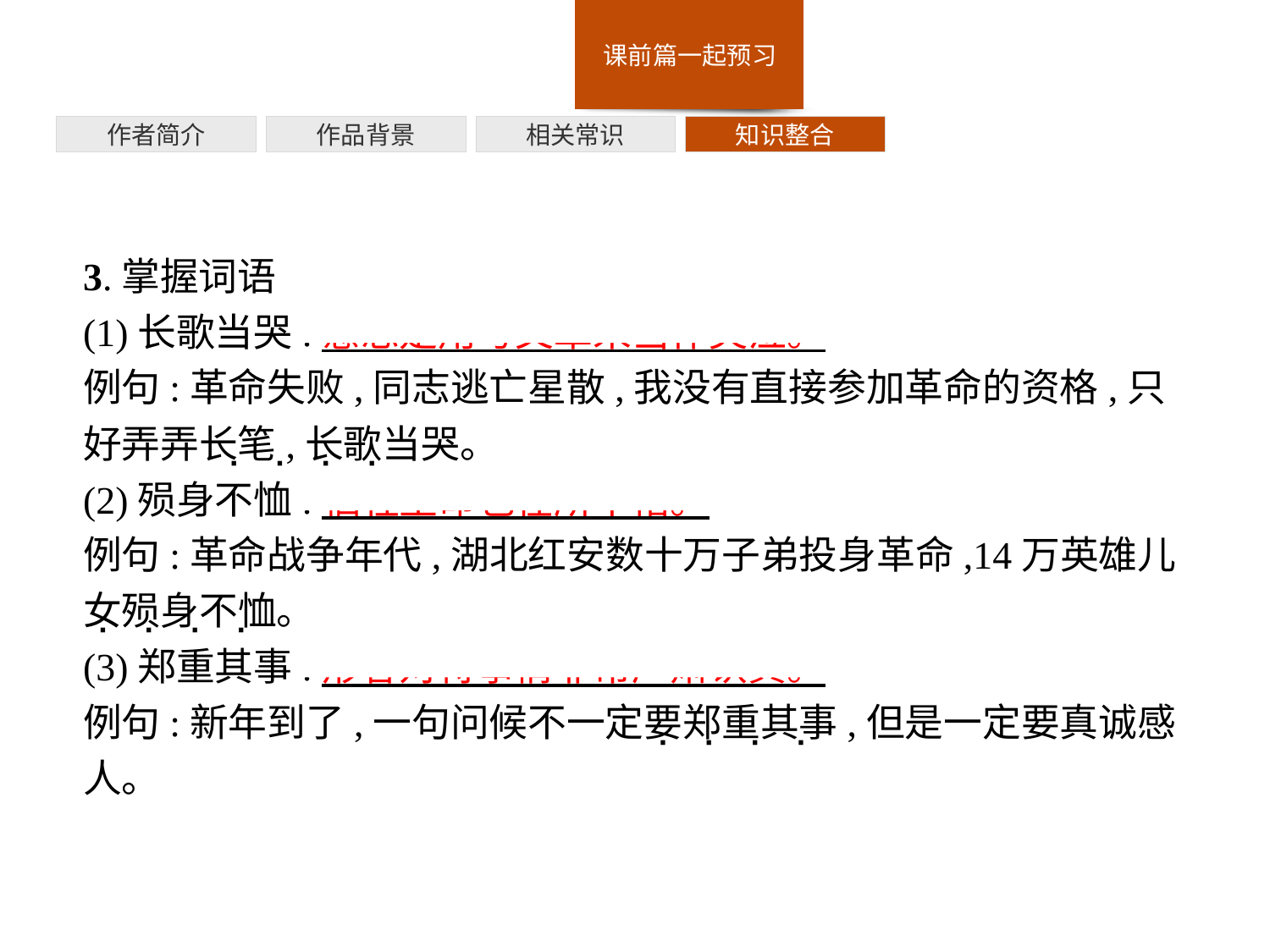

作者简介
作品背景
相关常识
知识整合
3.掌握词语
(1)长歌当哭:意思是用写文章来当作哭泣。
例句:革命失败,同志逃亡星散,我没有直接参加革命的资格,只好弄弄长笔,长歌当哭。
(2)殒身不恤:牺牲生命也在所不惜。
例句:革命战争年代,湖北红安数十万子弟投身革命,14万英雄儿女殒身不恤。
(3)郑重其事:形容对待事情非常严肃认真。
例句:新年到了,一句问候不一定要郑重其事,但是一定要真诚感人。
·    ·    ·    ·
·    ·    ·    ·
·    ·    ·    ·